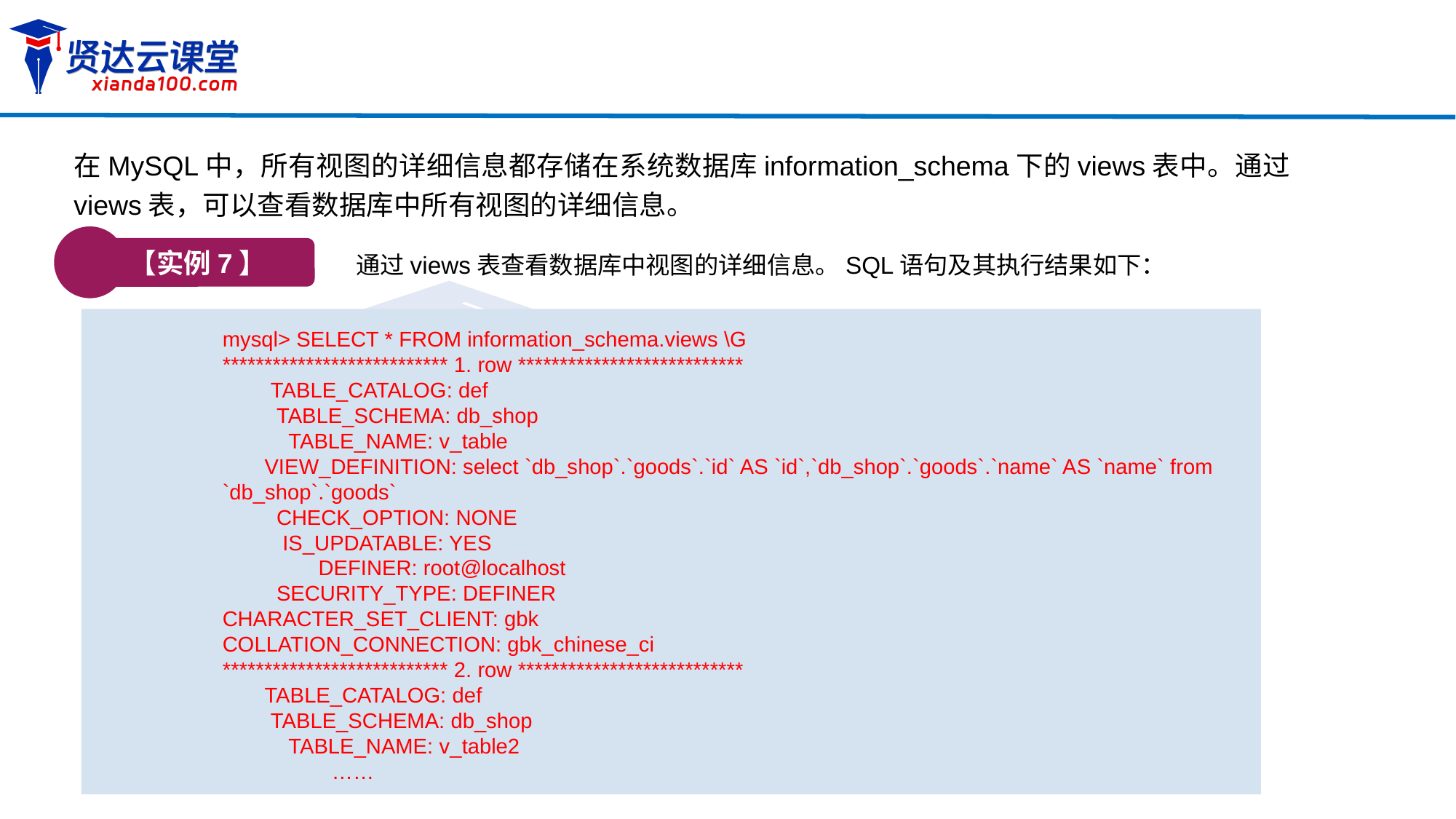

在MySQL中，所有视图的详细信息都存储在系统数据库information_schema下的views表中。通过views表，可以查看数据库中所有视图的详细信息。

【实例7】
通过views表查看数据库中视图的详细信息。SQL语句及其执行结果如下：

mysql> SELECT * FROM information_schema.views \G
*************************** 1. row ***************************
        TABLE_CATALOG: def
         TABLE_SCHEMA: db_shop
           TABLE_NAME: v_table
       VIEW_DEFINITION: select `db_shop`.`goods`.`id` AS `id`,`db_shop`.`goods`.`name` AS `name` from `db_shop`.`goods`
         CHECK_OPTION: NONE
          IS_UPDATABLE: YES
                DEFINER: root@localhost
         SECURITY_TYPE: DEFINER
CHARACTER_SET_CLIENT: gbk
COLLATION_CONNECTION: gbk_chinese_ci
*************************** 2. row ***************************
       TABLE_CATALOG: def
        TABLE_SCHEMA: db_shop
           TABLE_NAME: v_table2
	……